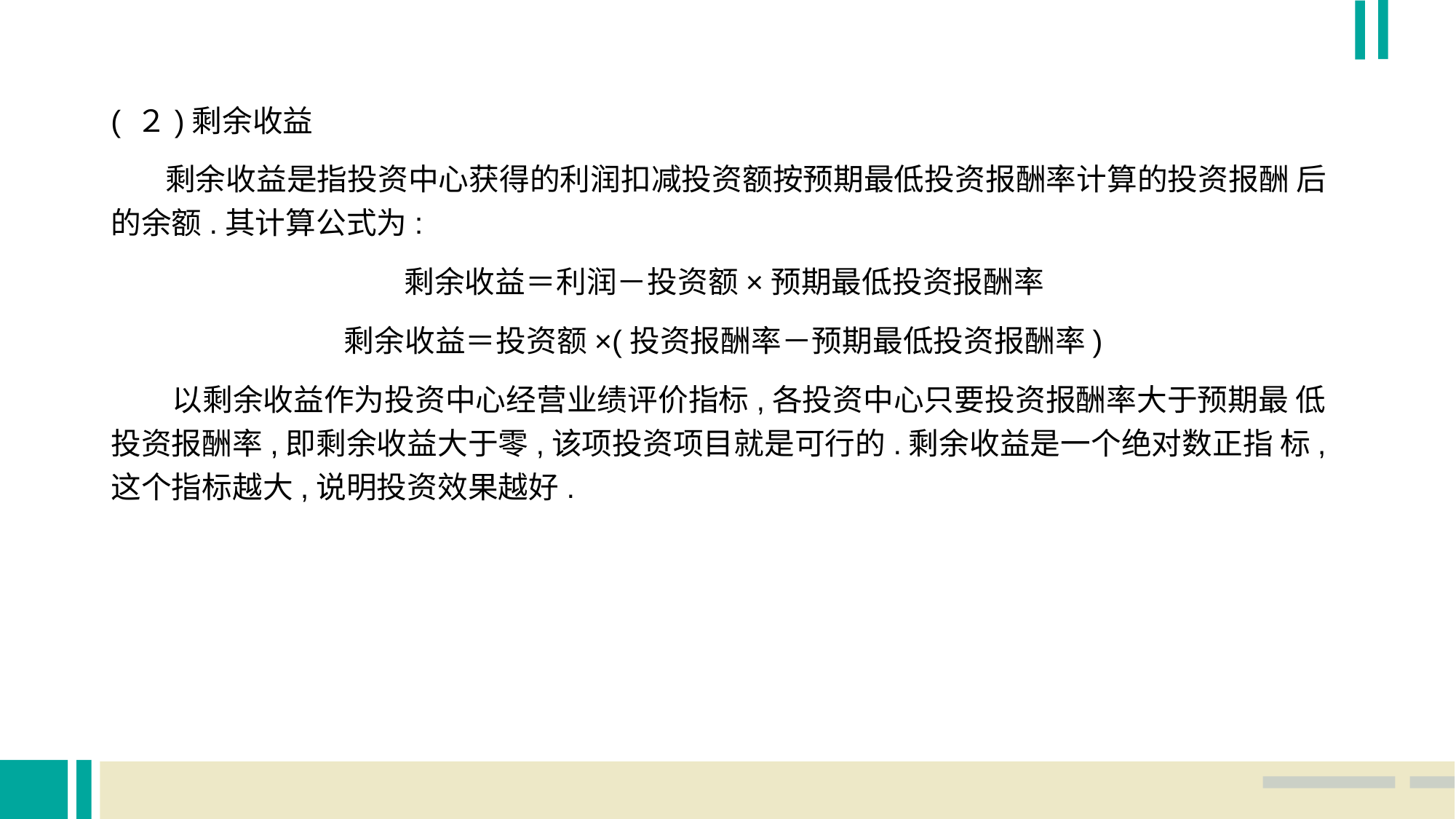

( ２)剩余收益
       剩余收益是指投资中心获得的利润扣减投资额按预期最低投资报酬率计算的投资报酬 后的余额.其计算公式为:
剩余收益＝利润－投资额×预期最低投资报酬率
剩余收益＝投资额×(投资报酬率－预期最低投资报酬率)
        以剩余收益作为投资中心经营业绩评价指标,各投资中心只要投资报酬率大于预期最 低投资报酬率,即剩余收益大于零,该项投资项目就是可行的.剩余收益是一个绝对数正指 标,这个指标越大,说明投资效果越好.